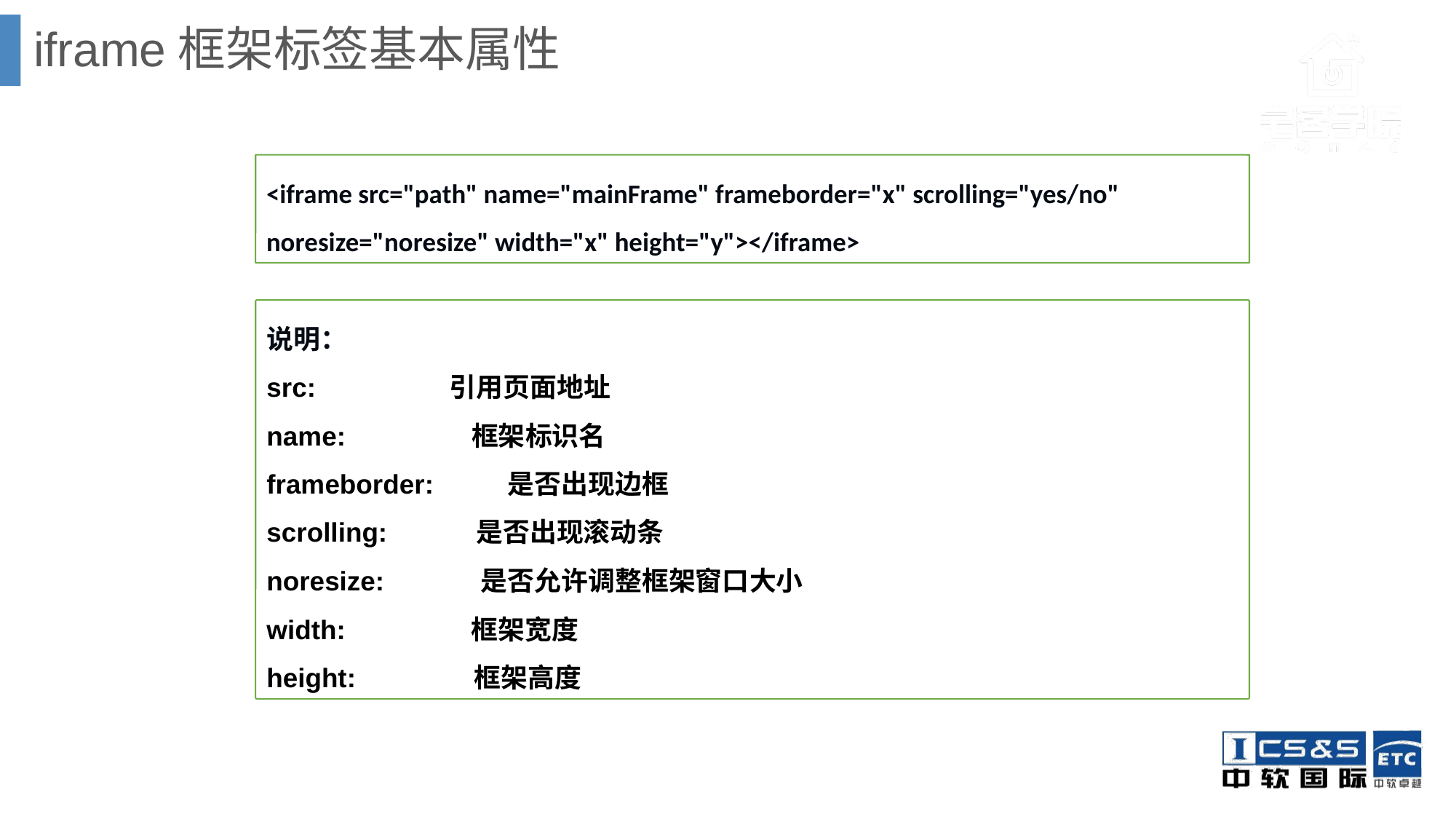

# iframe框架标签基本属性
<iframe src="path" name="mainFrame" frameborder="x" scrolling="yes/no"  noresize="noresize" width="x" height="y"></iframe>
语法
说明：
src:                 引用页面地址
name:                框架标识名
frameborder:         是否出现边框
scrolling:           是否出现滚动条
noresize:            是否允许调整框架窗口大小
width:                框架宽度
height:               框架高度